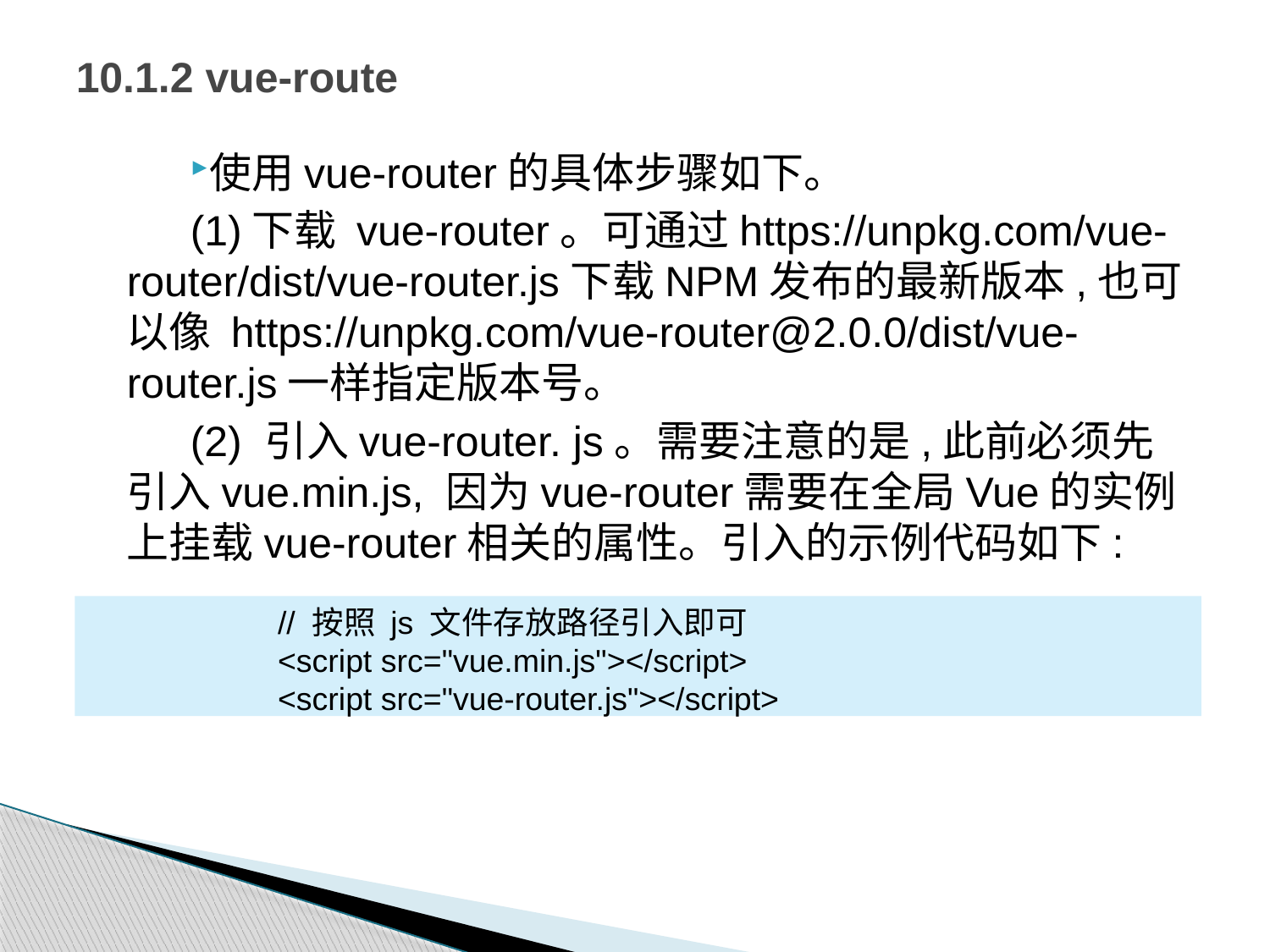

# 10.1.2 vue-route
使用vue-router的具体步骤如下。
(1)下载 vue-router。可通过https://unpkg.com/vue-router/dist/vue-router.js下载NPM发布的最新版本,也可以像 https://unpkg.com/vue-router@2.0.0/dist/vue-router.js一样指定版本号。
(2) 引入vue-router. js。需要注意的是,此前必须先引入vue.min.js, 因为vue-router需要在全局Vue的实例上挂载vue-router相关的属性。引入的示例代码如下:
// 按照 js 文件存放路径引入即可
<script src="vue.min.js"></script>
<script src="vue-router.js"></script>